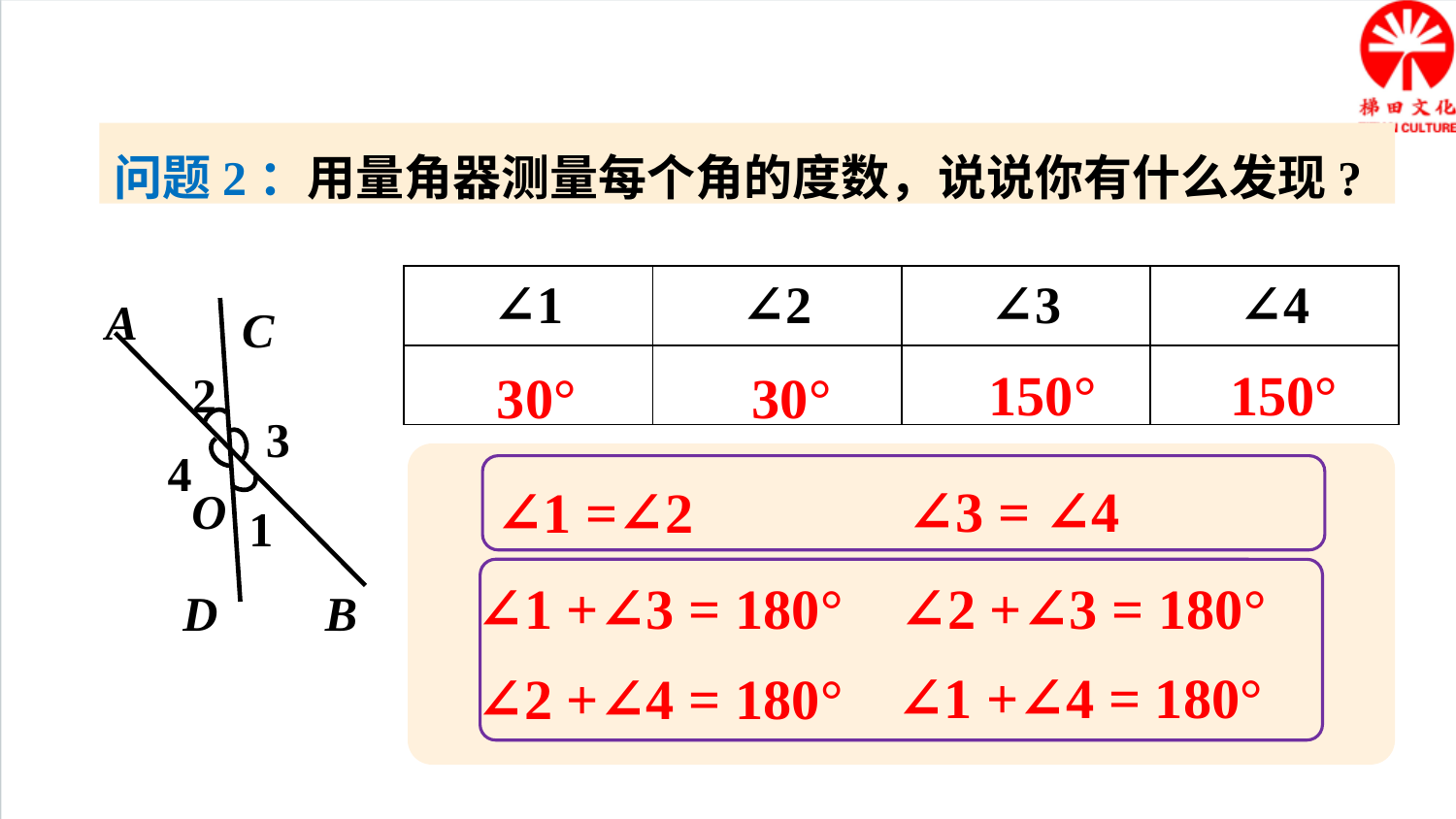

问题2：用量角器测量每个角的度数，说说你有什么发现?
| ∠1 | ∠2 | ∠3 | ∠4 |
| --- | --- | --- | --- |
|  |  |  |  |
A
C
2
3

4

O

1
B
D
150°
150°
30°
30°

∠3 = ∠4
∠1 =∠2

∠1 +∠3 = 180°
∠2 +∠3 = 180°

∠1 +∠4 = 180°
∠2 +∠4 = 180°